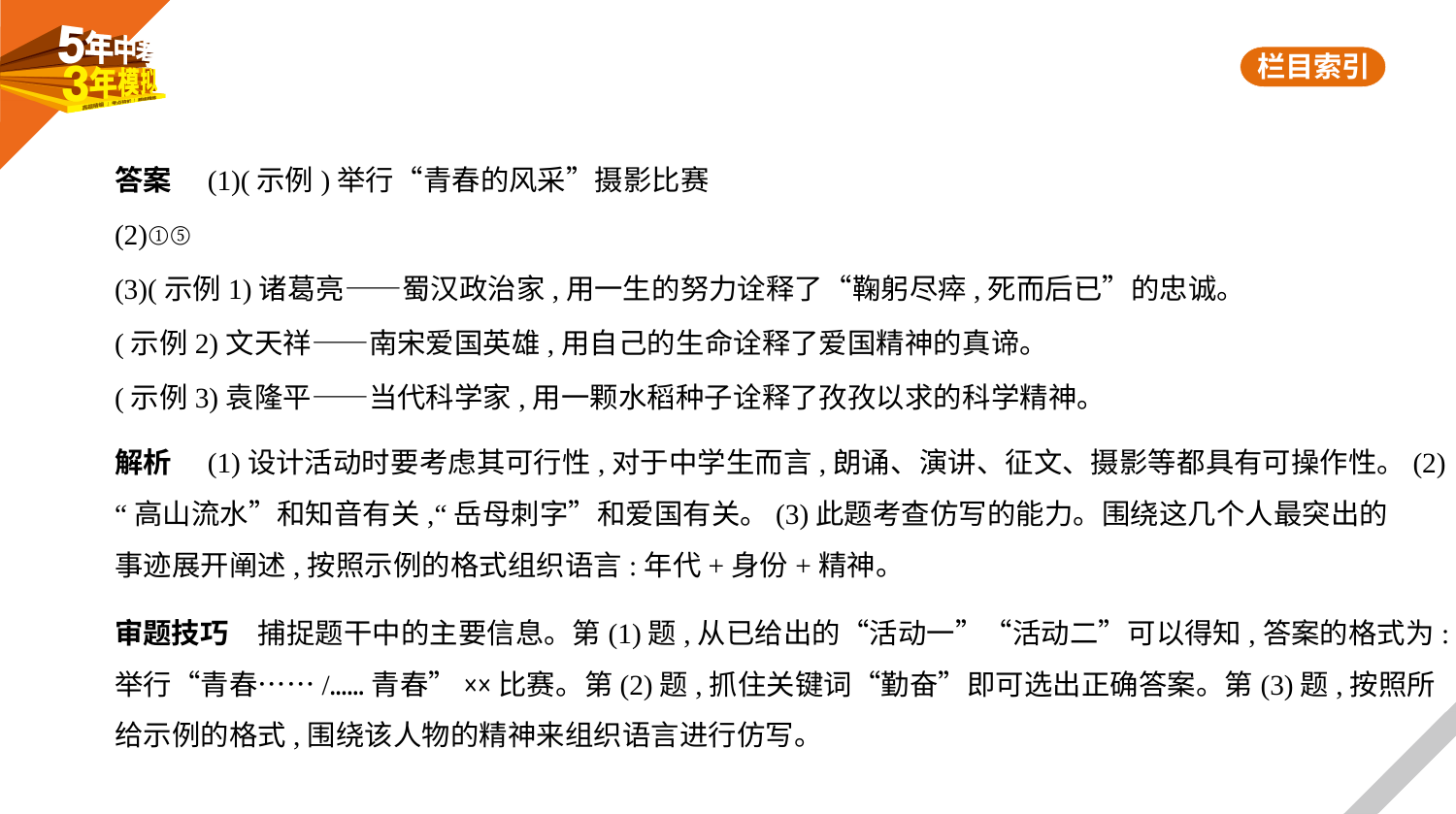

答案　(1)(示例)举行“青春的风采”摄影比赛
(2)①⑤
(3)(示例1)诸葛亮——蜀汉政治家,用一生的努力诠释了“鞠躬尽瘁,死而后已”的忠诚。
(示例2)文天祥——南宋爱国英雄,用自己的生命诠释了爱国精神的真谛。
(示例3)袁隆平——当代科学家,用一颗水稻种子诠释了孜孜以求的科学精神。
解析　(1)设计活动时要考虑其可行性,对于中学生而言,朗诵、演讲、征文、摄影等都具有可操作性。(2)
“高山流水”和知音有关,“岳母刺字”和爱国有关。(3)此题考查仿写的能力。围绕这几个人最突出的
事迹展开阐述,按照示例的格式组织语言:年代+身份+精神。
审题技巧　捕捉题干中的主要信息。第(1)题,从已给出的“活动一”“活动二”可以得知,答案的格式为:
举行“青春……/……青春”××比赛。第(2)题,抓住关键词“勤奋”即可选出正确答案。第(3)题,按照所
给示例的格式,围绕该人物的精神来组织语言进行仿写。